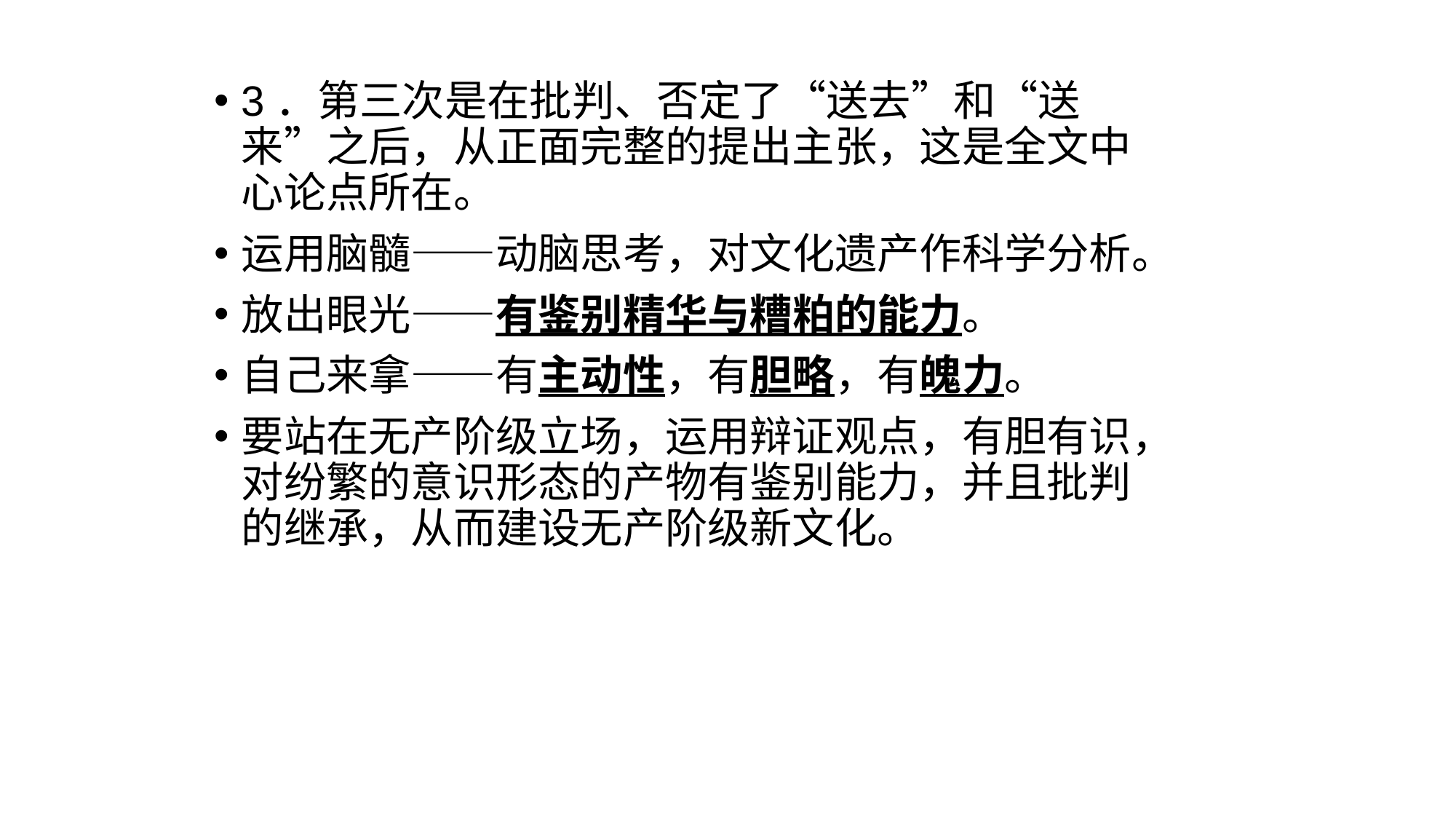

3．第三次是在批判、否定了“送去”和“送来”之后，从正面完整的提出主张，这是全文中心论点所在。
运用脑髓——动脑思考，对文化遗产作科学分析。
放出眼光——有鉴别精华与糟粕的能力。
自己来拿——有主动性，有胆略，有魄力。
要站在无产阶级立场，运用辩证观点，有胆有识，对纷繁的意识形态的产物有鉴别能力，并且批判的继承，从而建设无产阶级新文化。